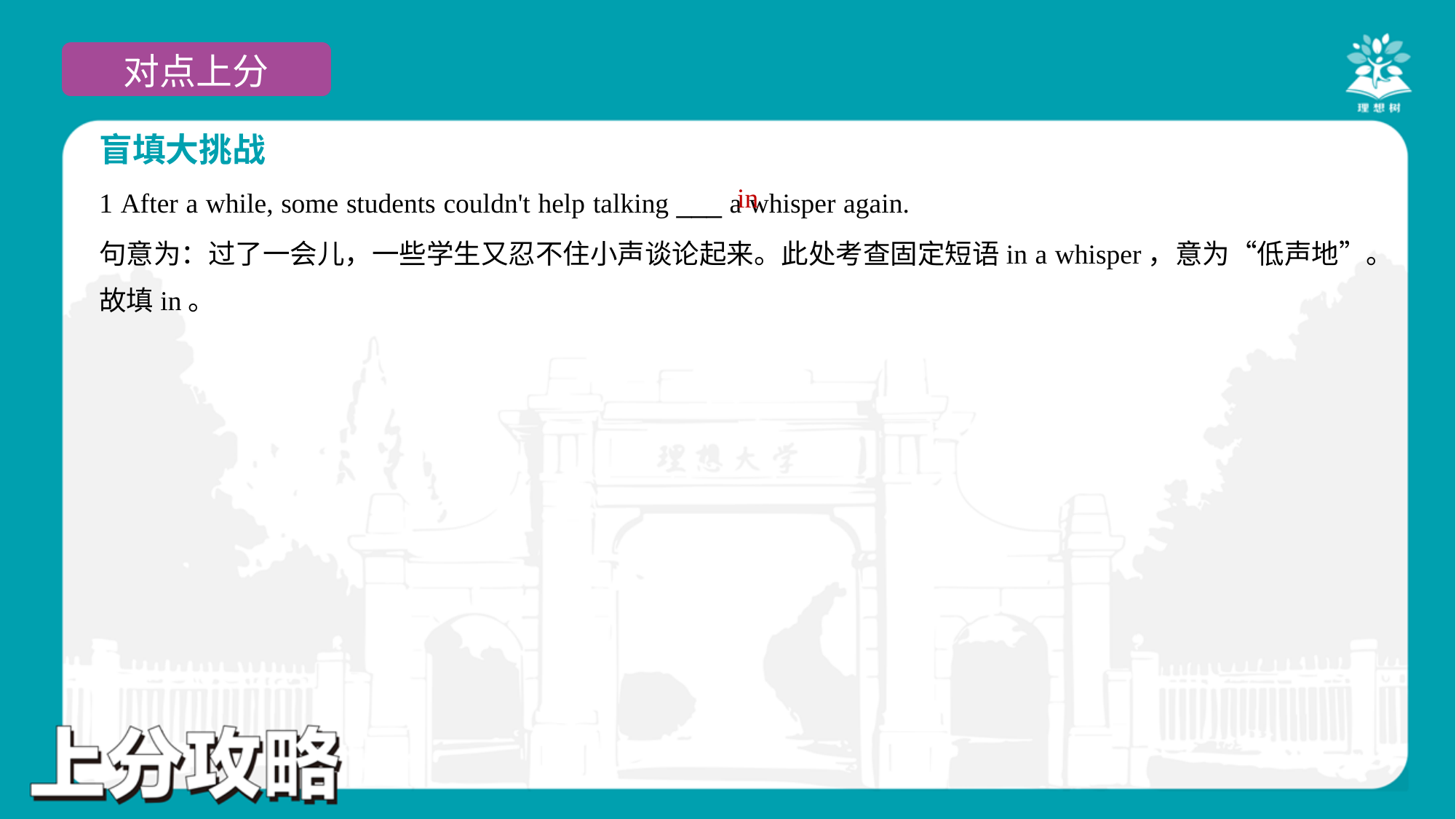

盲填大挑战
in
1 After a while, some students couldn't help talking ___ a whisper again.
句意为：过了一会儿，一些学生又忍不住小声谈论起来。此处考查固定短语in a whisper，意为“低声地”。
故填in。